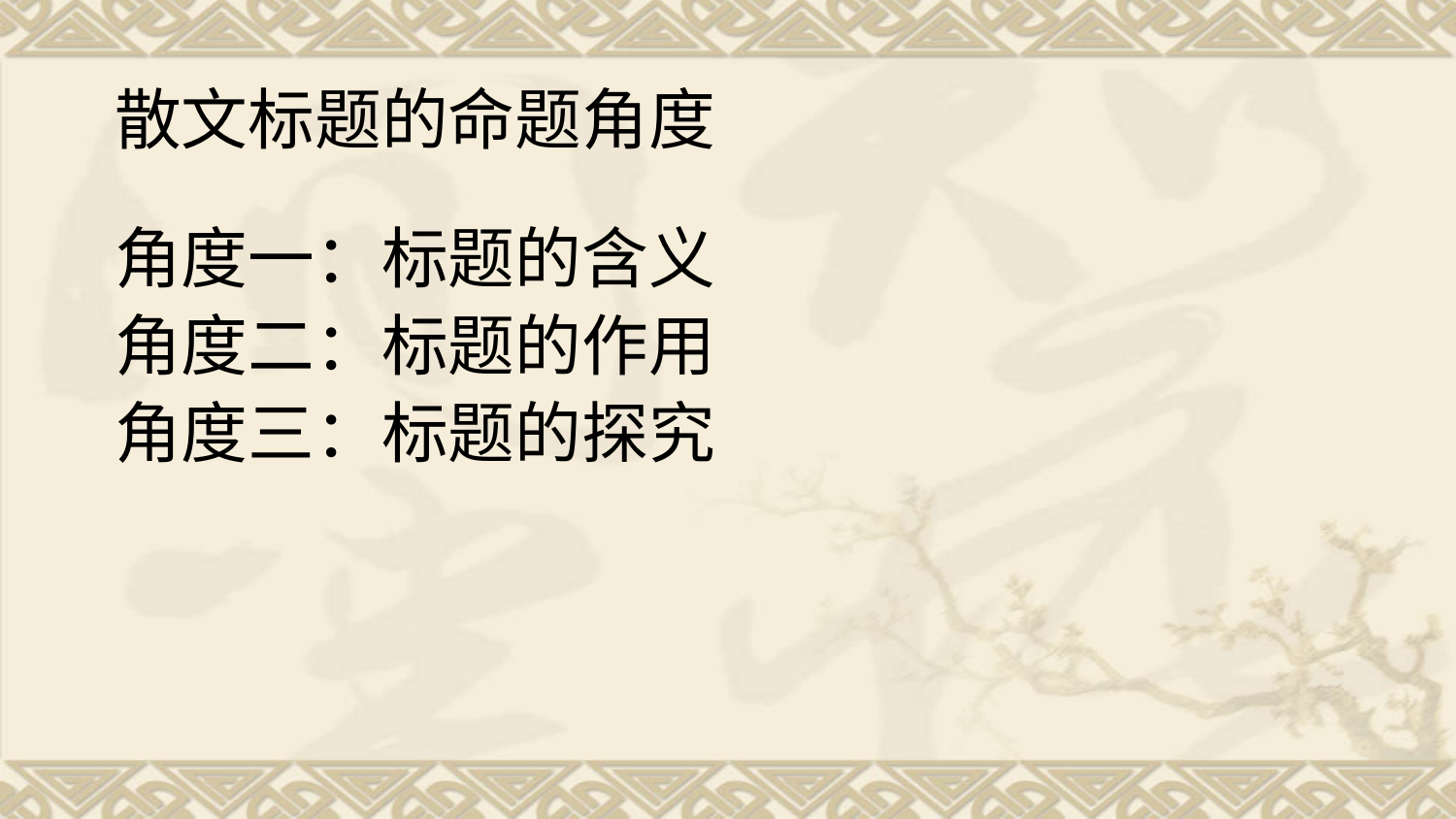

# 散文标题的命题角度
角度一：标题的含义
角度二：标题的作用
角度三：标题的探究